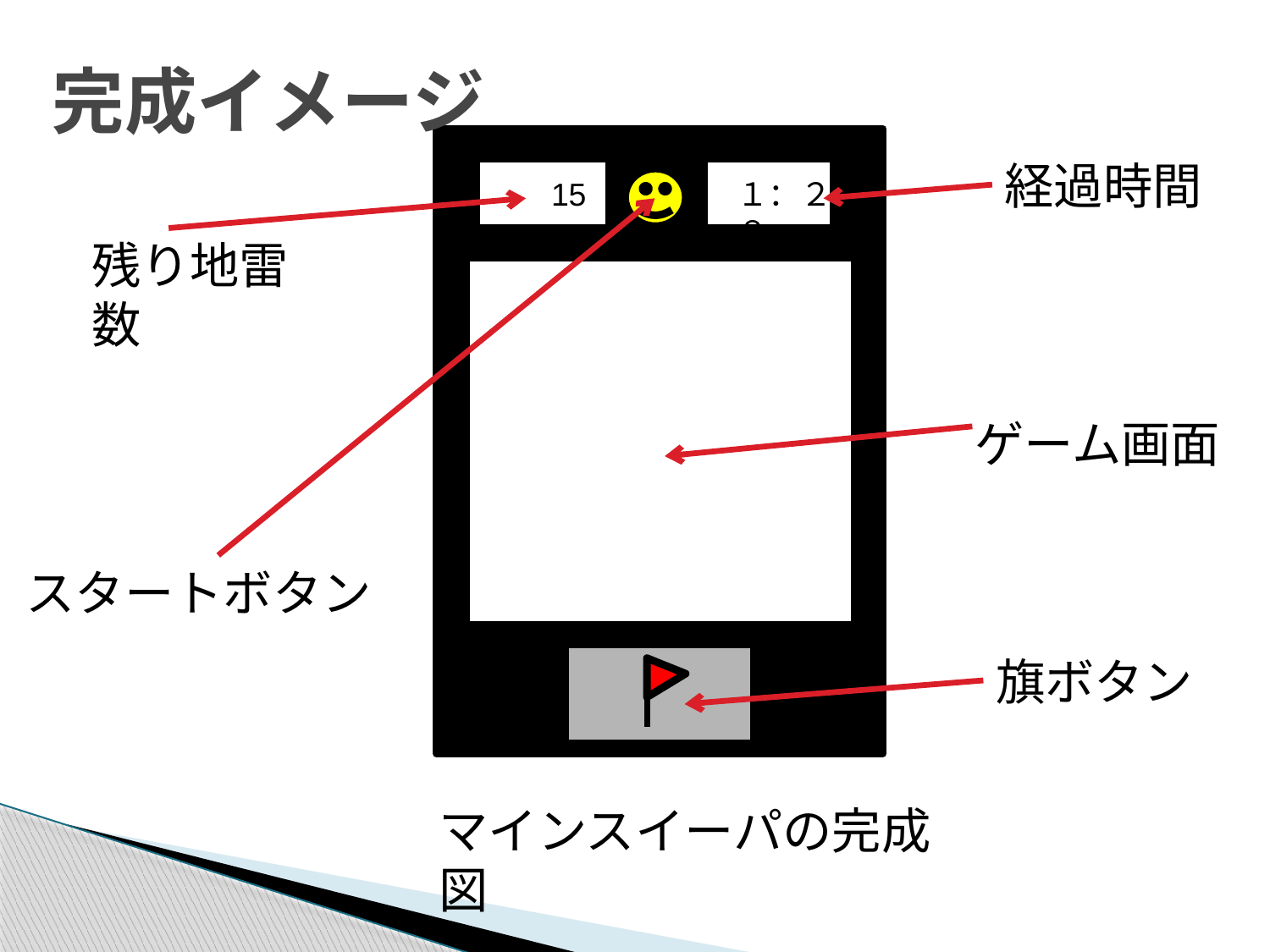

# 完成イメージ

経過時間

15

１：２８
残り地雷数

ゲーム画面
スタートボタン

旗ボタン

マインスイーパの完成図